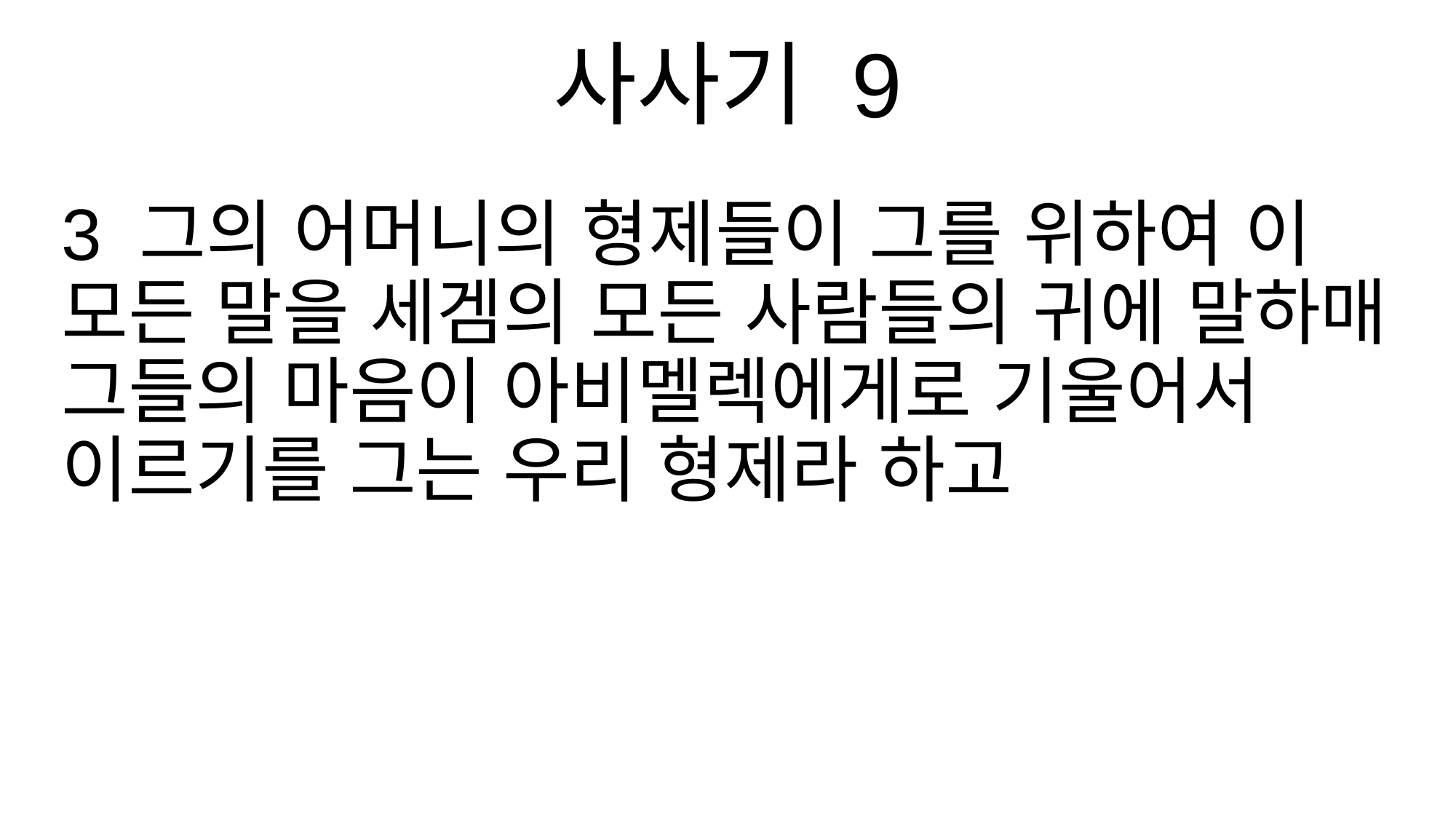

사사기 9
3 그의 어머니의 형제들이 그를 위하여 이 모든 말을 세겜의 모든 사람들의 귀에 말하매 그들의 마음이 아비멜렉에게로 기울어서 이르기를 그는 우리 형제라 하고